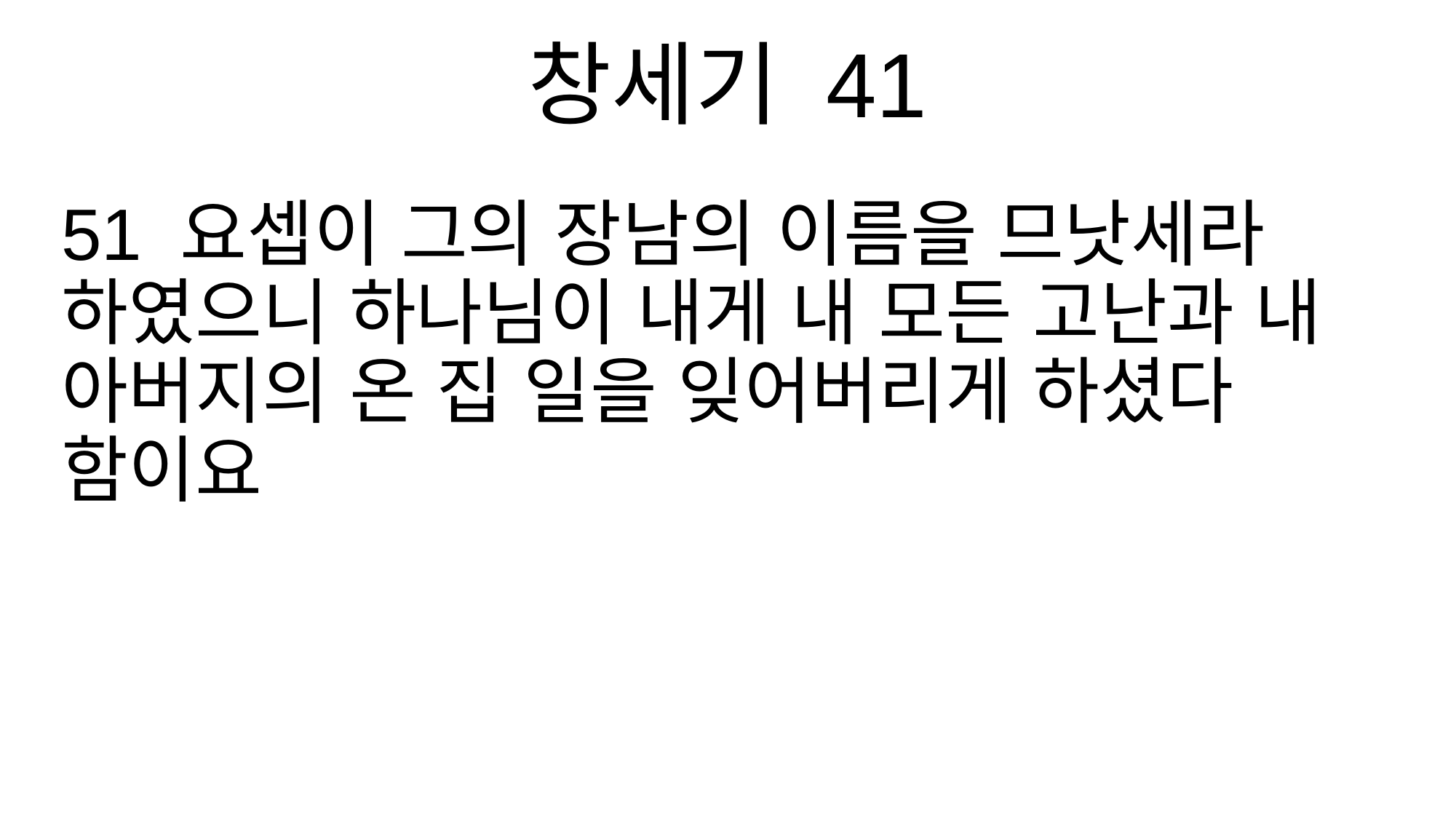

창세기 41
51 요셉이 그의 장남의 이름을 므낫세라 하였으니 하나님이 내게 내 모든 고난과 내 아버지의 온 집 일을 잊어버리게 하셨다 함이요